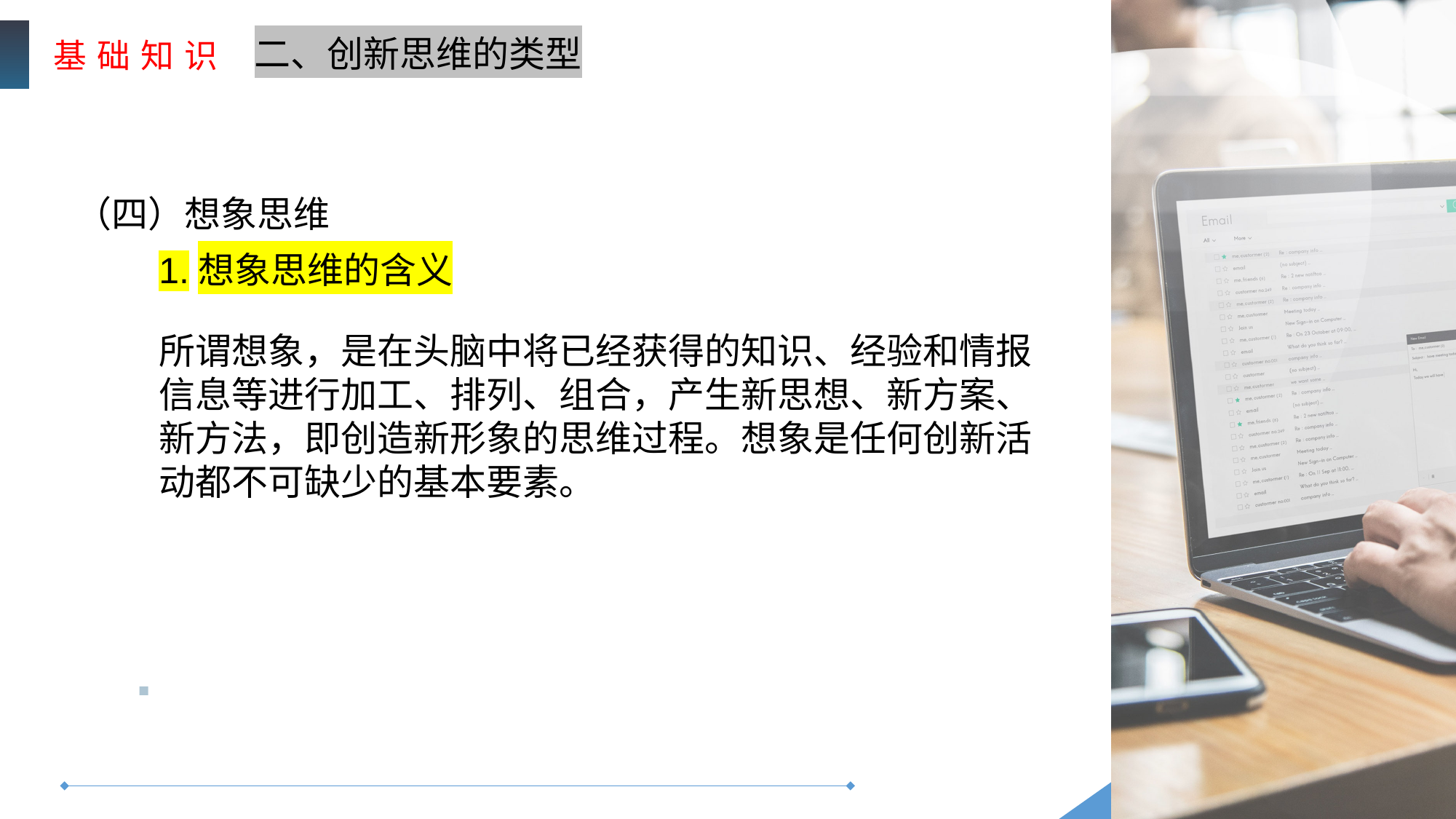

基 础 知 识

二、创新思维的类型
（四）想象思维
1.想象思维的含义
所谓想象，是在头脑中将已经获得的知识、经验和情报信息等进行加工、排列、组合，产生新思想、新方案、新方法，即创造新形象的思维过程。想象是任何创新活动都不可缺少的基本要素。